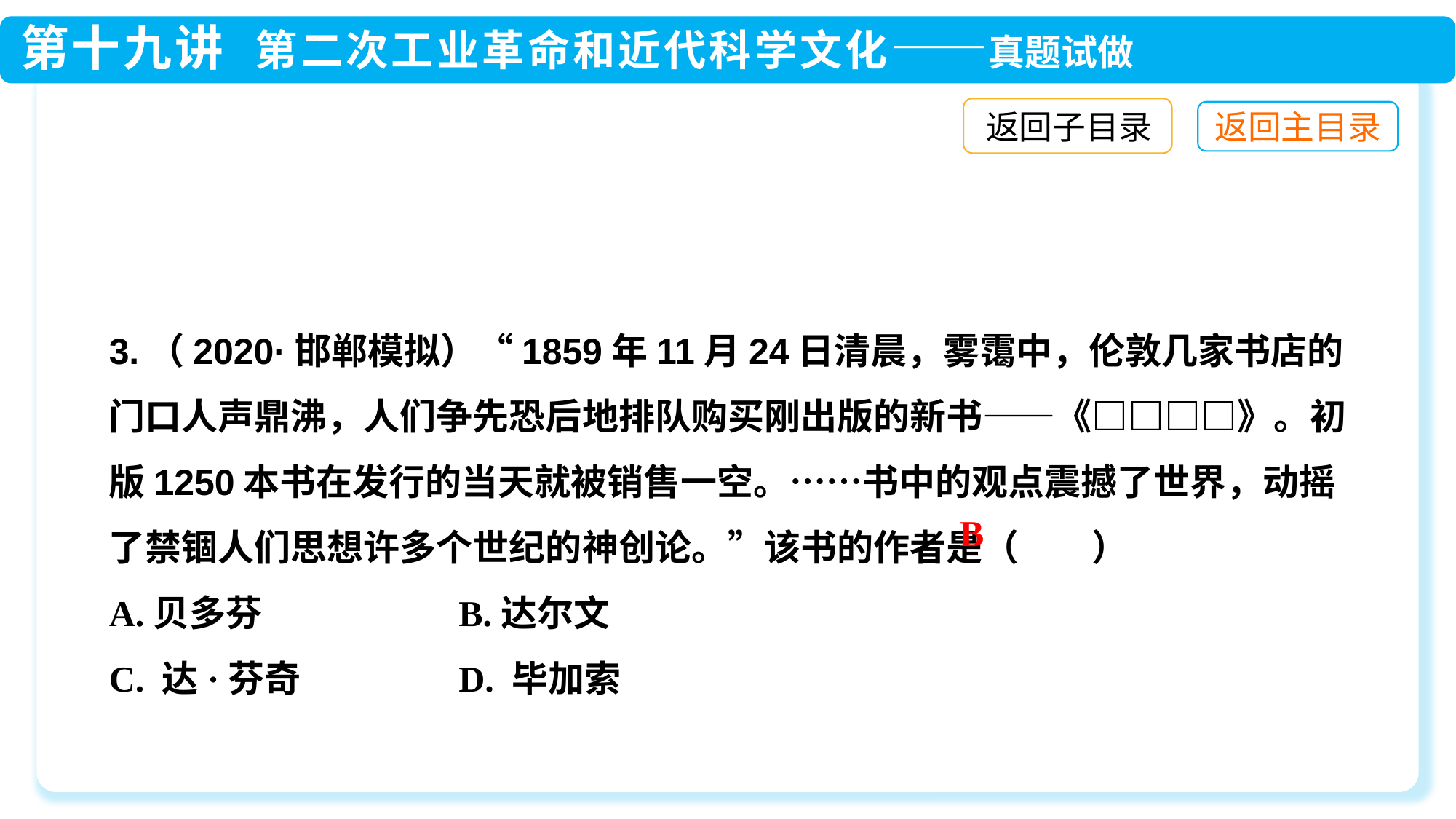

返回子目录
3.（2020·邯郸模拟）“1859年11月24日清晨，雾霭中，伦敦几家书店的门口人声鼎沸，人们争先恐后地排队购买刚出版的新书——《□□□□》。初版1250本书在发行的当天就被销售一空。……书中的观点震撼了世界，动摇了禁锢人们思想许多个世纪的神创论。”该书的作者是（　　）
A.贝多芬	               B.达尔文
C. 达·芬奇	               D. 毕加索
B